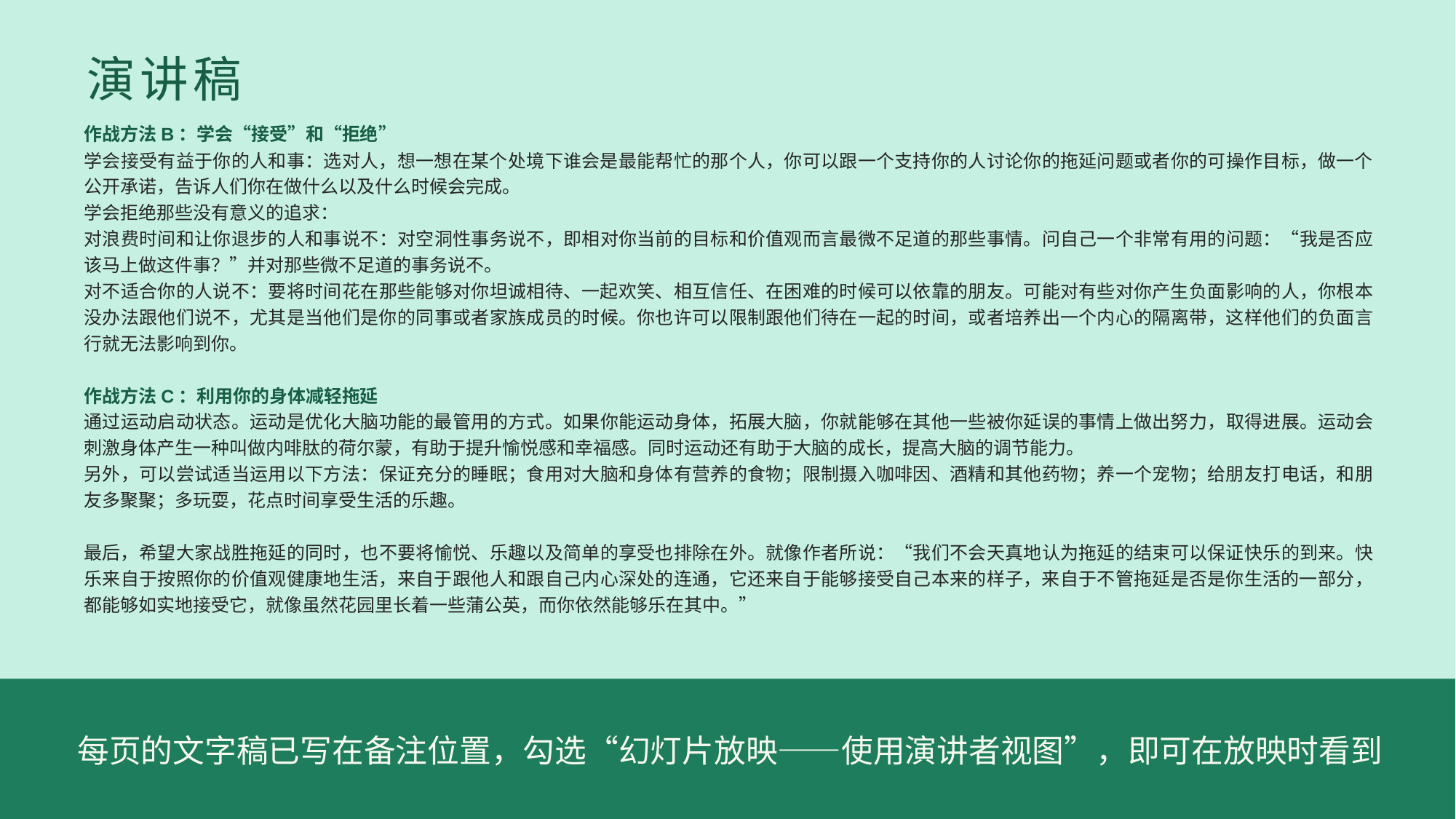

演讲稿
作战方法B：学会“接受”和“拒绝”
学会接受有益于你的人和事：选对人，想一想在某个处境下谁会是最能帮忙的那个人，你可以跟一个支持你的人讨论你的拖延问题或者你的可操作目标，做一个公开承诺，告诉人们你在做什么以及什么时候会完成。
学会拒绝那些没有意义的追求：
对浪费时间和让你退步的人和事说不：对空洞性事务说不，即相对你当前的目标和价值观而言最微不足道的那些事情。问自己一个非常有用的问题：“我是否应该马上做这件事？”并对那些微不足道的事务说不。
对不适合你的人说不：要将时间花在那些能够对你坦诚相待、一起欢笑、相互信任、在困难的时候可以依靠的朋友。可能对有些对你产生负面影响的人，你根本没办法跟他们说不，尤其是当他们是你的同事或者家族成员的时候。你也许可以限制跟他们待在一起的时间，或者培养出一个内心的隔离带，这样他们的负面言行就无法影响到你。

作战方法C：利用你的身体减轻拖延
通过运动启动状态。运动是优化大脑功能的最管用的方式。如果你能运动身体，拓展大脑，你就能够在其他一些被你延误的事情上做出努力，取得进展。运动会刺激身体产生一种叫做内啡肽的荷尔蒙，有助于提升愉悦感和幸福感。同时运动还有助于大脑的成长，提高大脑的调节能力。
另外，可以尝试适当运用以下方法：保证充分的睡眠；食用对大脑和身体有营养的食物；限制摄入咖啡因、酒精和其他药物；养一个宠物；给朋友打电话，和朋友多聚聚；多玩耍，花点时间享受生活的乐趣。

最后，希望大家战胜拖延的同时，也不要将愉悦、乐趣以及简单的享受也排除在外。就像作者所说：“我们不会天真地认为拖延的结束可以保证快乐的到来。快乐来自于按照你的价值观健康地生活，来自于跟他人和跟自己内心深处的连通，它还来自于能够接受自己本来的样子，来自于不管拖延是否是你生活的一部分，都能够如实地接受它，就像虽然花园里长着一些蒲公英，而你依然能够乐在其中。”

每页的文字稿已写在备注位置，勾选“幻灯片放映——使用演讲者视图”，即可在放映时看到